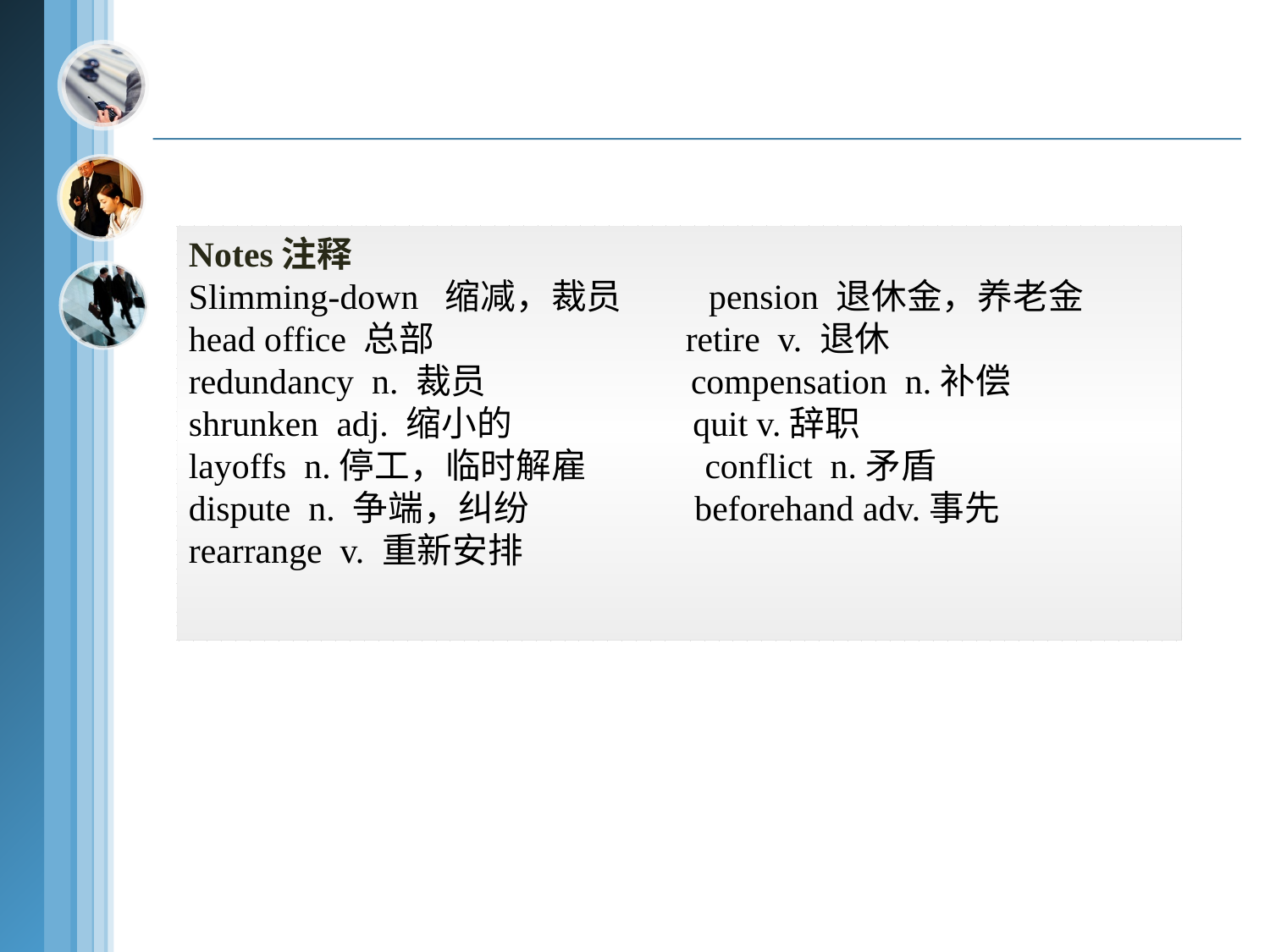

Notes注释
Slimming-down  缩减，裁员          pension 退休金，养老金
head office 总部                               retire  v. 退休
redundancy  n. 裁员                         compensation  n.补偿
shrunken  adj. 缩小的                      quit v.辞职
layoffs  n.停工，临时解雇              conflict  n.矛盾
dispute  n. 争端，纠纷                    beforehand adv.事先
rearrange  v. 重新安排